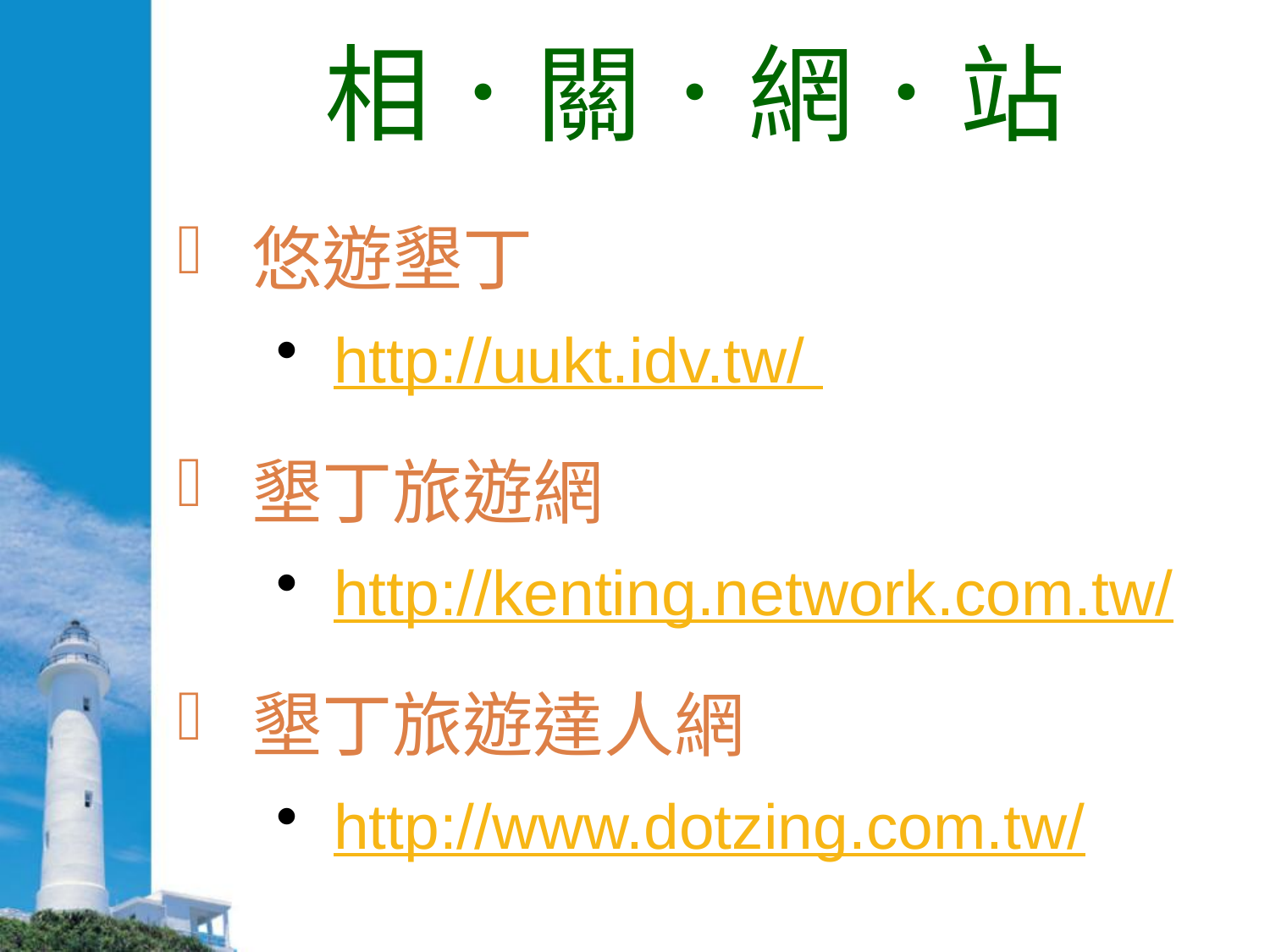

# 相．關．網．站
悠遊墾丁
http://uukt.idv.tw/
墾丁旅遊網
http://kenting.network.com.tw/
墾丁旅遊達人網
http://www.dotzing.com.tw/